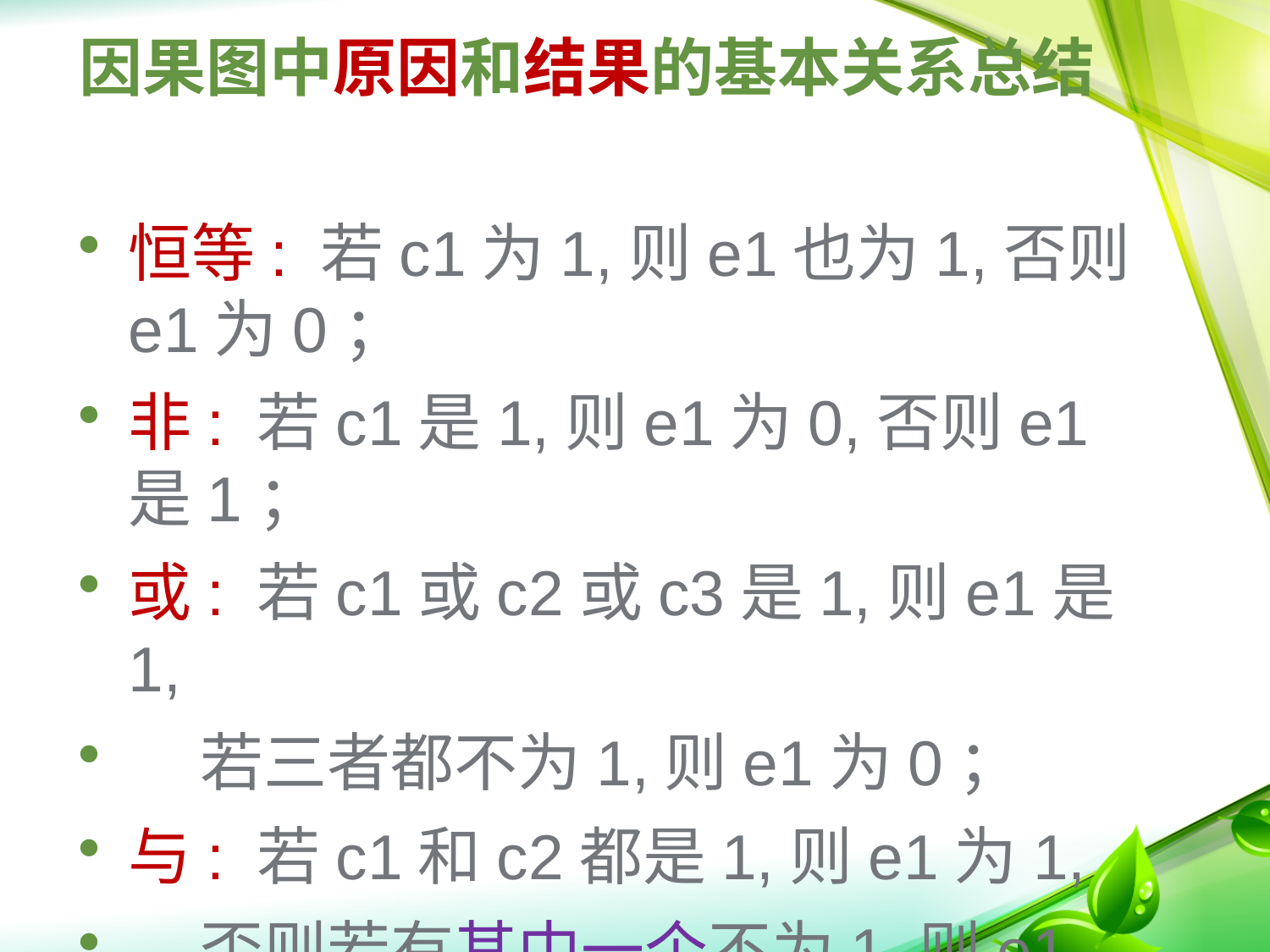

# 因果图中原因和结果的基本关系总结
恒等: 若c1为1,则e1也为1,否则e1为0；
非: 若c1是1,则e1为0,否则e1是1；
或: 若c1或c2或c3是1,则e1是1,
    若三者都不为1,则e1为0；
与: 若c1和c2都是1,则e1为1,
    否则若有其中一个不为1,则e1为0。